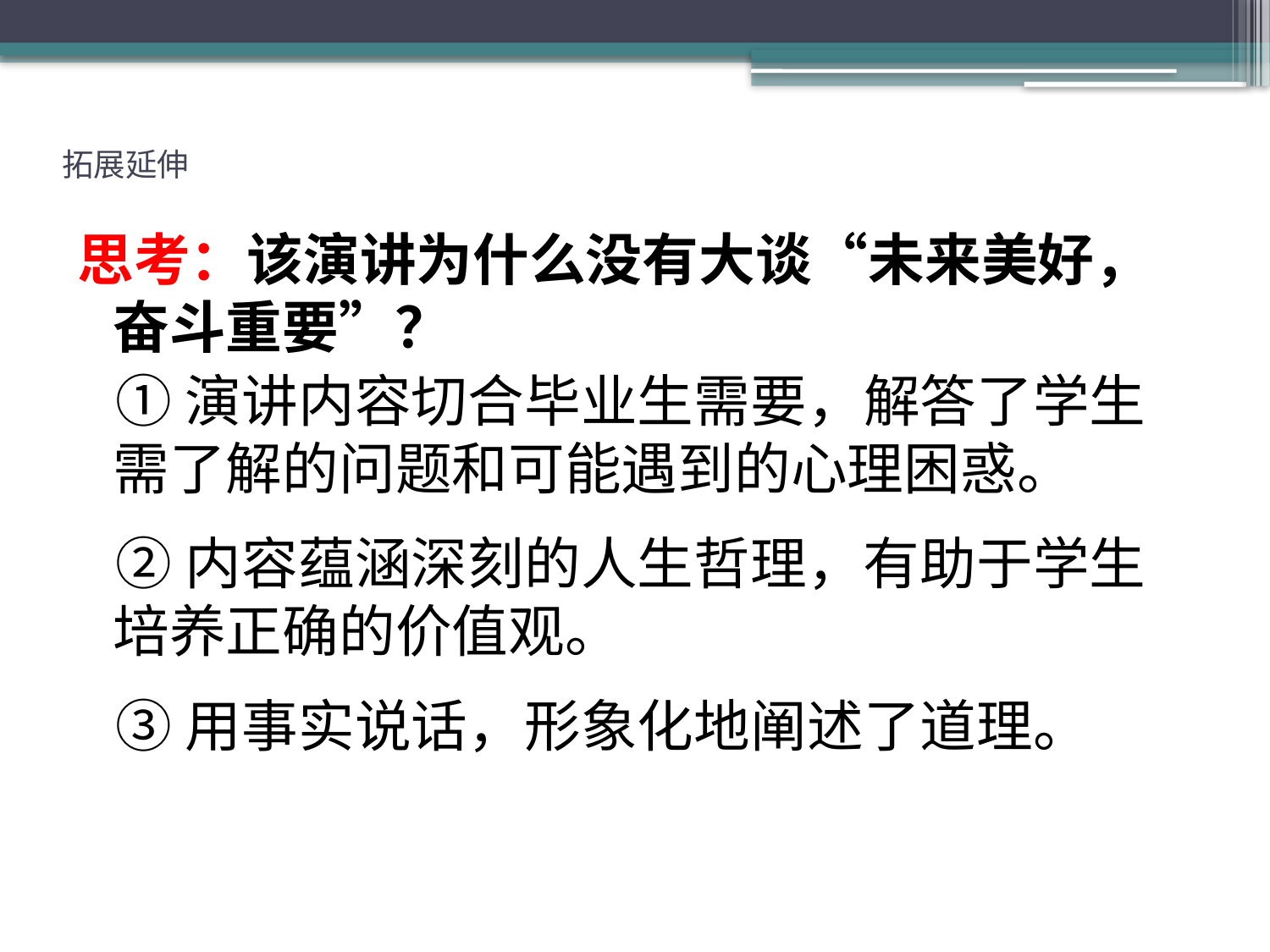

# 拓展延伸
思考：该演讲为什么没有大谈“未来美好，   奋斗重要”？
   ①演讲内容切合毕业生需要，解答了学生需了解的问题和可能遇到的心理困惑。

   ②内容蕴涵深刻的人生哲理，有助于学生培养正确的价值观。

   ③用事实说话，形象化地阐述了道理。